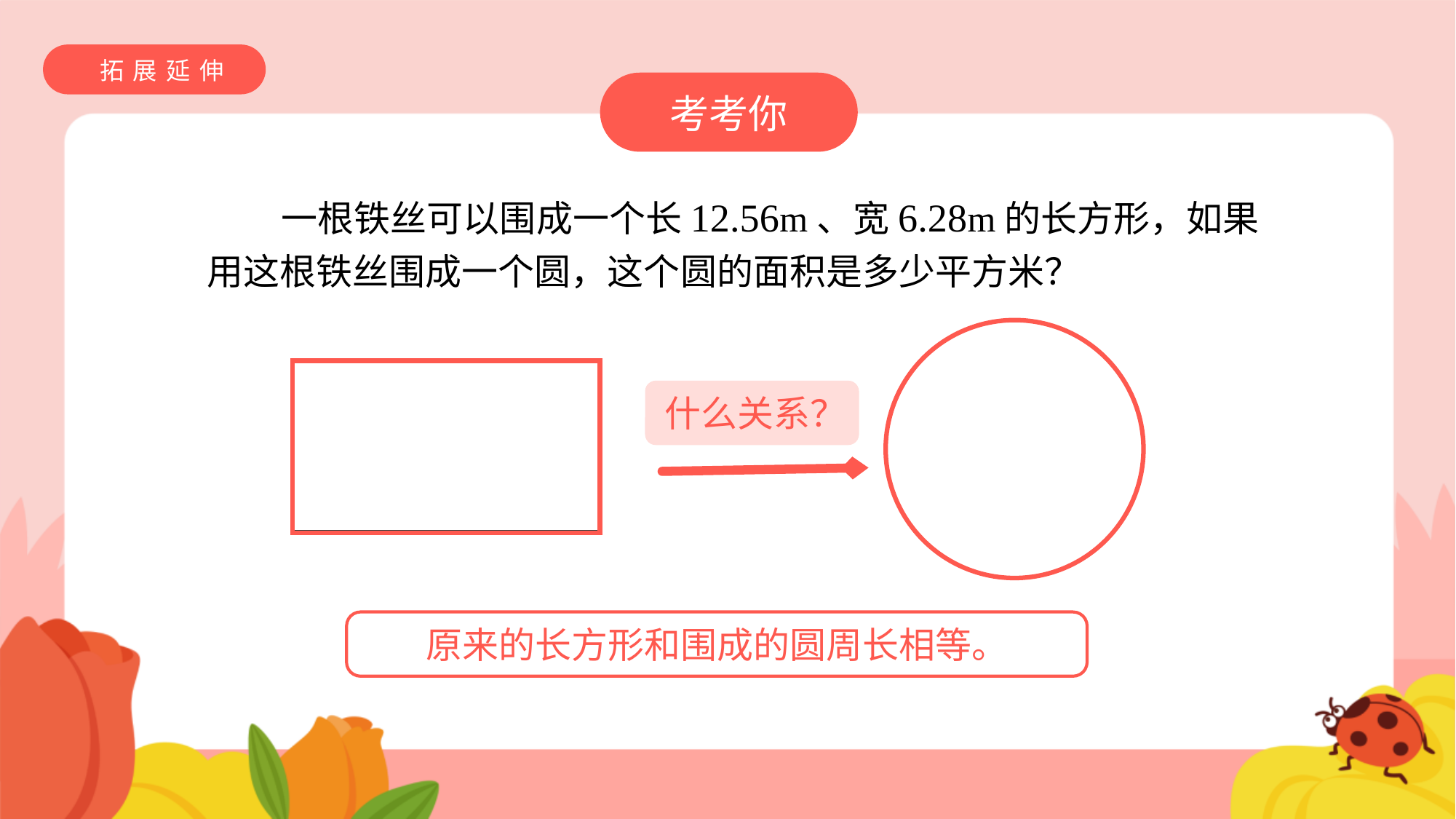

拓展延伸

考考你
        一根铁丝可以围成一个长12.56m、宽6.28m的长方形，如果用这根铁丝围成一个圆，这个圆的面积是多少平方米？

什么关系？

原来的长方形和围成的圆周长相等。